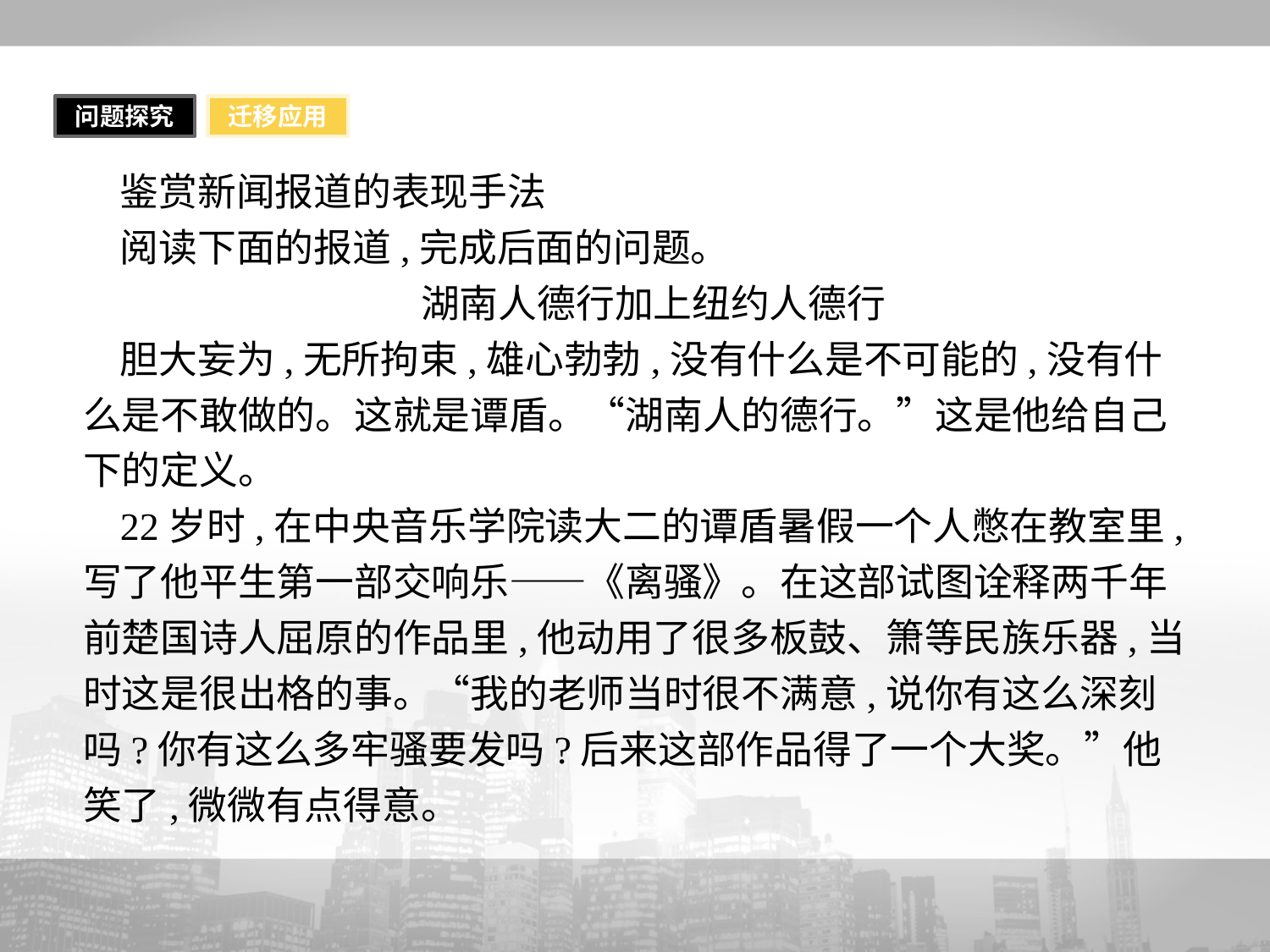

问题探究
迁移应用
鉴赏新闻报道的表现手法
阅读下面的报道,完成后面的问题。
湖南人德行加上纽约人德行
胆大妄为,无所拘束,雄心勃勃,没有什么是不可能的,没有什么是不敢做的。这就是谭盾。“湖南人的德行。”这是他给自己下的定义。
22岁时,在中央音乐学院读大二的谭盾暑假一个人憋在教室里,写了他平生第一部交响乐——《离骚》。在这部试图诠释两千年前楚国诗人屈原的作品里,他动用了很多板鼓、箫等民族乐器,当时这是很出格的事。“我的老师当时很不满意,说你有这么深刻吗?你有这么多牢骚要发吗?后来这部作品得了一个大奖。”他笑了,微微有点得意。